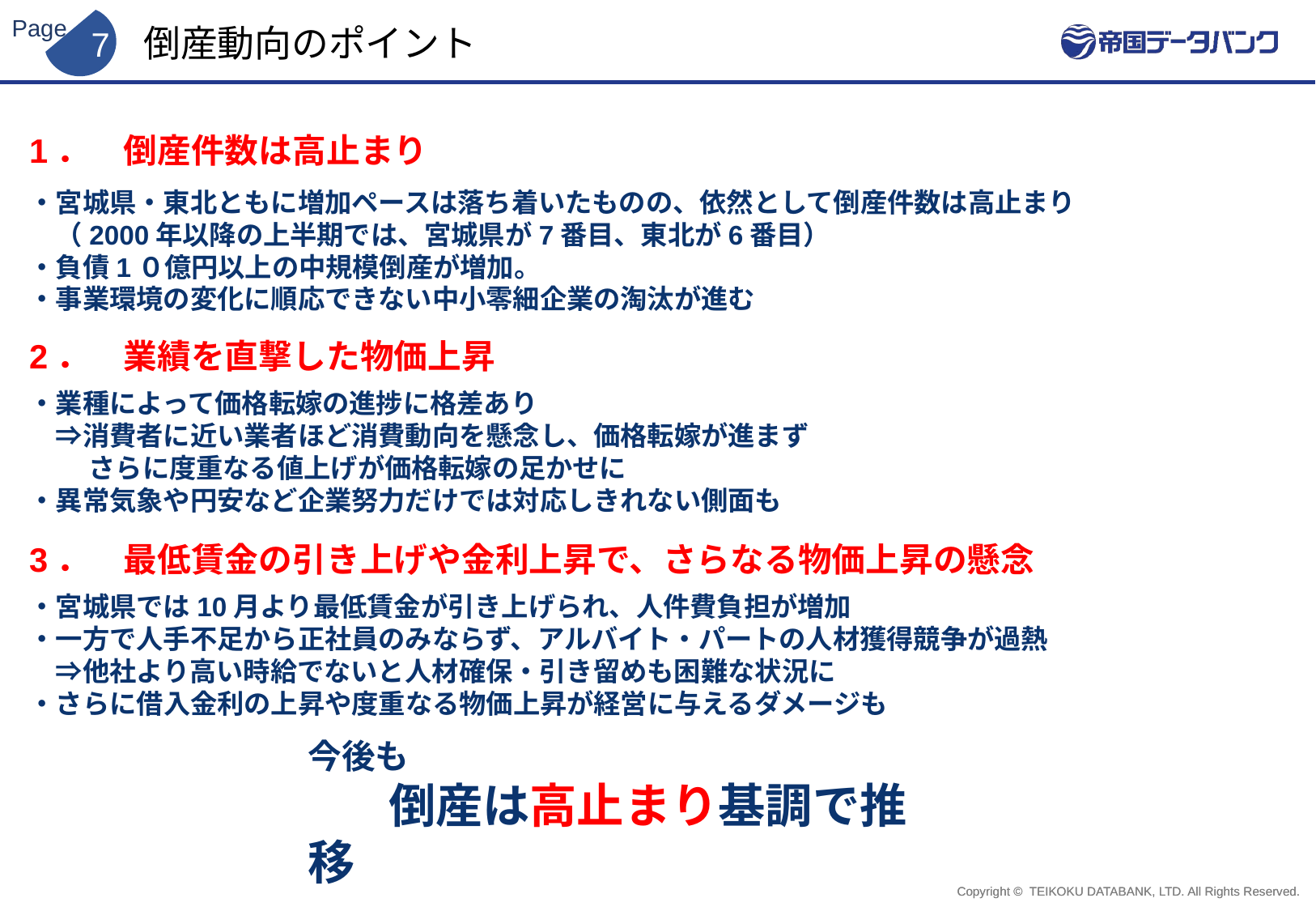

倒産動向のポイント

1．　倒産件数は高止まり
・宮城県・東北ともに増加ペースは落ち着いたものの、依然として倒産件数は高止まり
　（2000年以降の上半期では、宮城県が7番目、東北が6番目）
・負債1０億円以上の中規模倒産が増加。
・事業環境の変化に順応できない中小零細企業の淘汰が進む
2．　業績を直撃した物価上昇
・業種によって価格転嫁の進捗に格差あり
　⇒消費者に近い業者ほど消費動向を懸念し、価格転嫁が進まず
　　 さらに度重なる値上げが価格転嫁の足かせに
・異常気象や円安など企業努力だけでは対応しきれない側面も
3．　最低賃金の引き上げや金利上昇で、さらなる物価上昇の懸念
・宮城県では10月より最低賃金が引き上げられ、人件費負担が増加
・一方で人手不足から正社員のみならず、アルバイト・パートの人材獲得競争が過熱
　⇒他社より高い時給でないと人材確保・引き留めも困難な状況に
・さらに借入金利の上昇や度重なる物価上昇が経営に与えるダメージも
今後も
　　　倒産は高止まり基調で推移
Copyright ©  TEIKOKU DATABANK, LTD. All Rights Reserved.